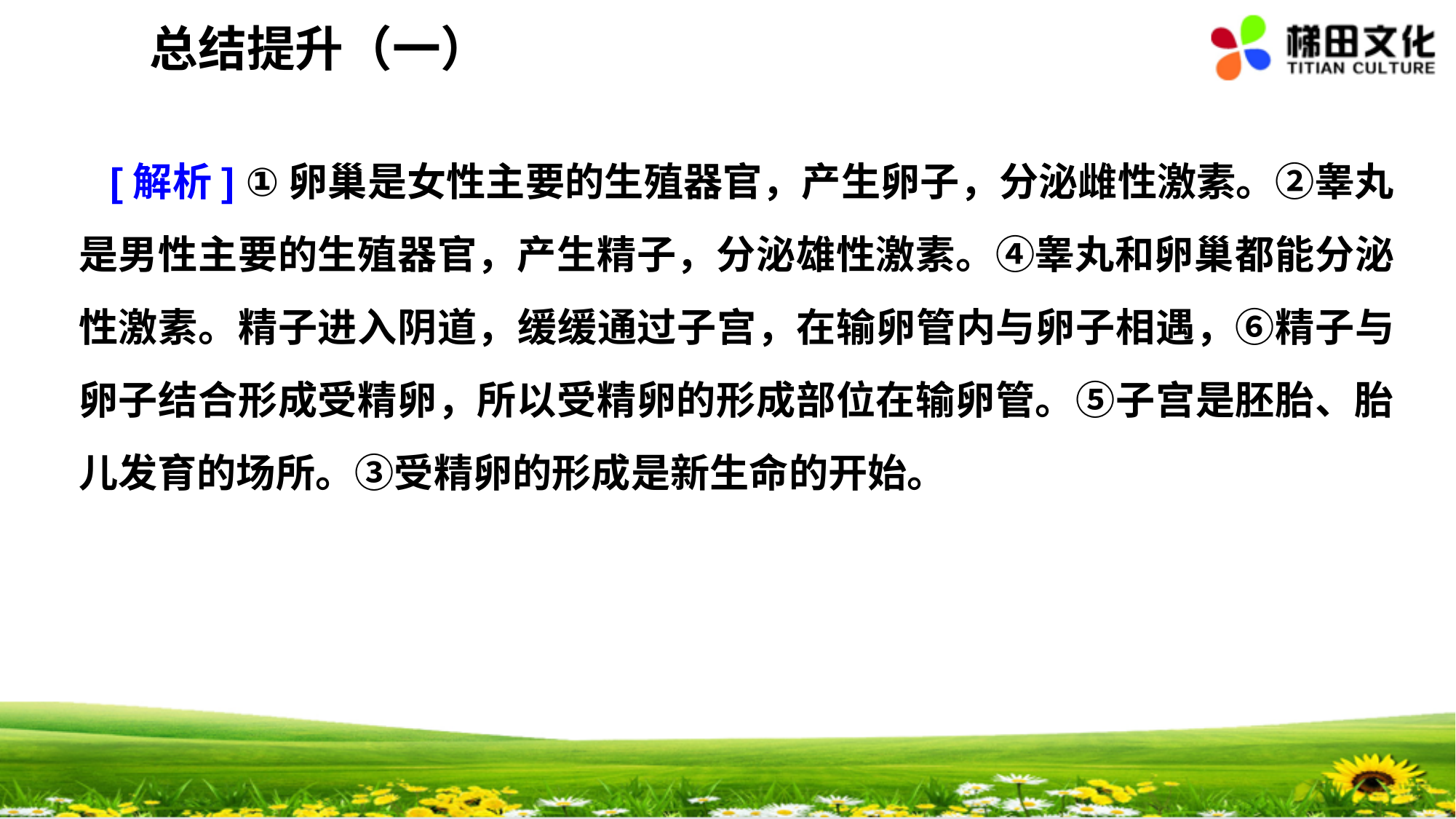

总结提升（一）
[解析] ①卵巢是女性主要的生殖器官，产生卵子，分泌雌性激素。②睾丸是男性主要的生殖器官，产生精子，分泌雄性激素。④睾丸和卵巢都能分泌性激素。精子进入阴道，缓缓通过子宫，在输卵管内与卵子相遇，⑥精子与卵子结合形成受精卵，所以受精卵的形成部位在输卵管。⑤子宫是胚胎、胎儿发育的场所。③受精卵的形成是新生命的开始。